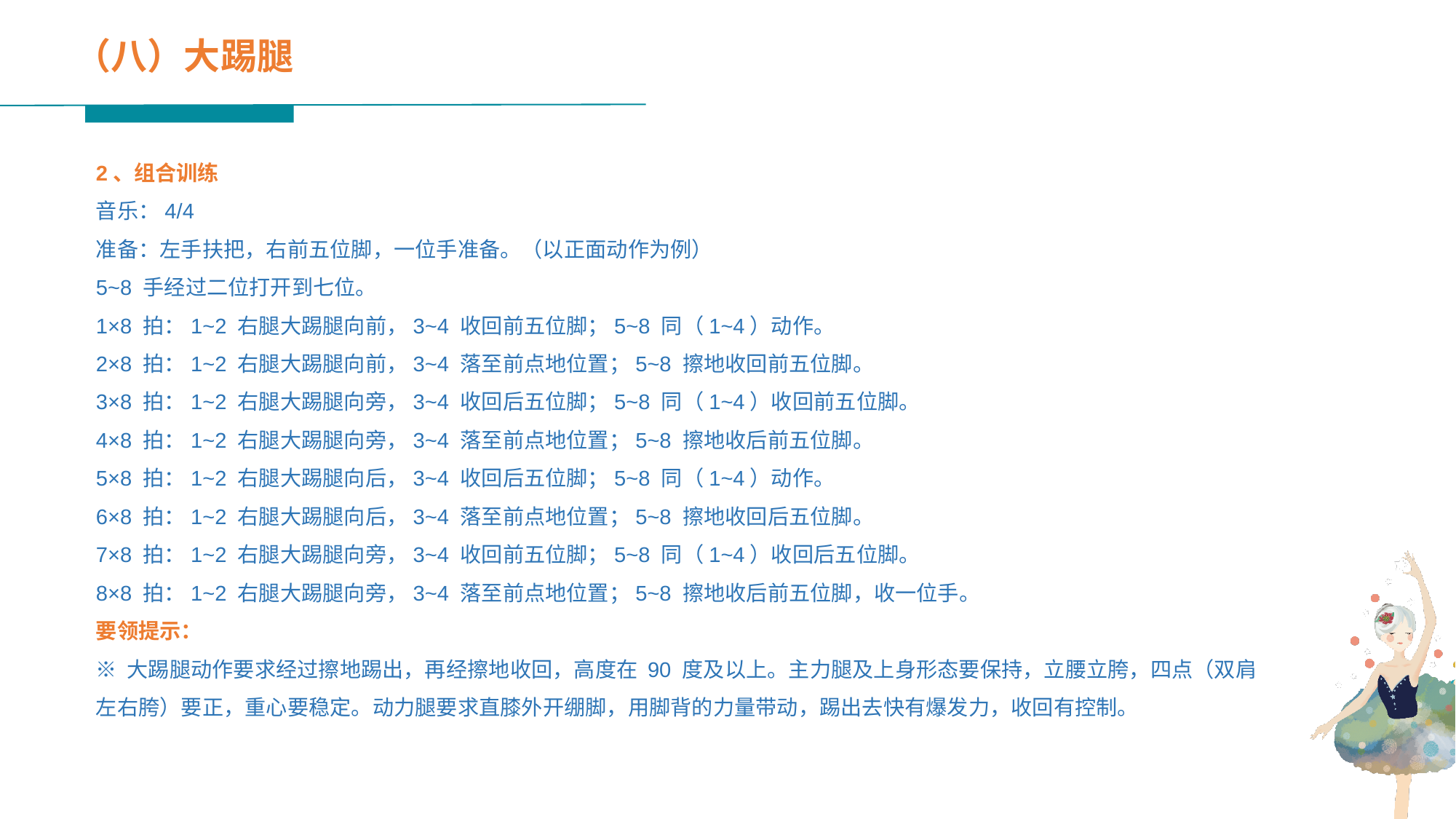

（八）大踢腿

2、组合训练
音乐：4/4
准备：左手扶把，右前五位脚，一位手准备。（以正面动作为例）
5~8 手经过二位打开到七位。
1×8 拍：1~2 右腿大踢腿向前，3~4 收回前五位脚；5~8 同（1~4）动作。
2×8 拍：1~2 右腿大踢腿向前，3~4 落至前点地位置；5~8 擦地收回前五位脚。
3×8 拍：1~2 右腿大踢腿向旁，3~4 收回后五位脚；5~8 同（1~4）收回前五位脚。
4×8 拍：1~2 右腿大踢腿向旁，3~4 落至前点地位置；5~8 擦地收后前五位脚。
5×8 拍：1~2 右腿大踢腿向后，3~4 收回后五位脚；5~8 同（1~4）动作。
6×8 拍：1~2 右腿大踢腿向后，3~4 落至前点地位置；5~8 擦地收回后五位脚。
7×8 拍：1~2 右腿大踢腿向旁，3~4 收回前五位脚；5~8 同（1~4）收回后五位脚。
8×8 拍：1~2 右腿大踢腿向旁，3~4 落至前点地位置；5~8 擦地收后前五位脚，收一位手。
要领提示：
※ 大踢腿动作要求经过擦地踢出，再经擦地收回，高度在 90 度及以上。主力腿及上身形态要保持，立腰立胯，四点（双肩左右胯）要正，重心要稳定。动力腿要求直膝外开绷脚，用脚背的力量带动，踢出去快有爆发力，收回有控制。